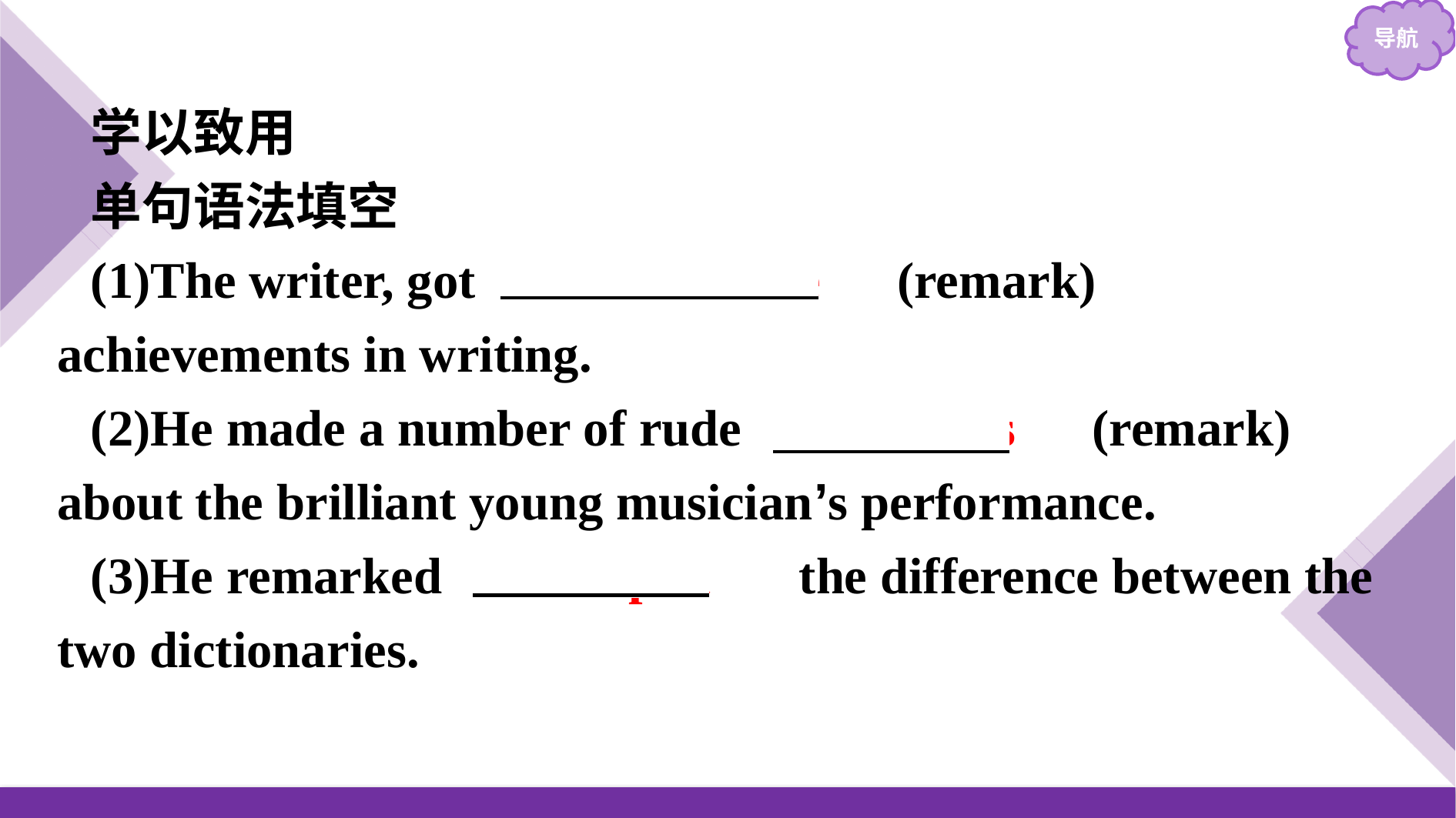

学以致用
单句语法填空
(1)The writer, got 　remarkable　(remark) achievements in writing.
(2)He made a number of rude 　remarks　(remark) about the brilliant young musician’s performance.
(3)He remarked 　on/upon　 the difference between the two dictionaries.